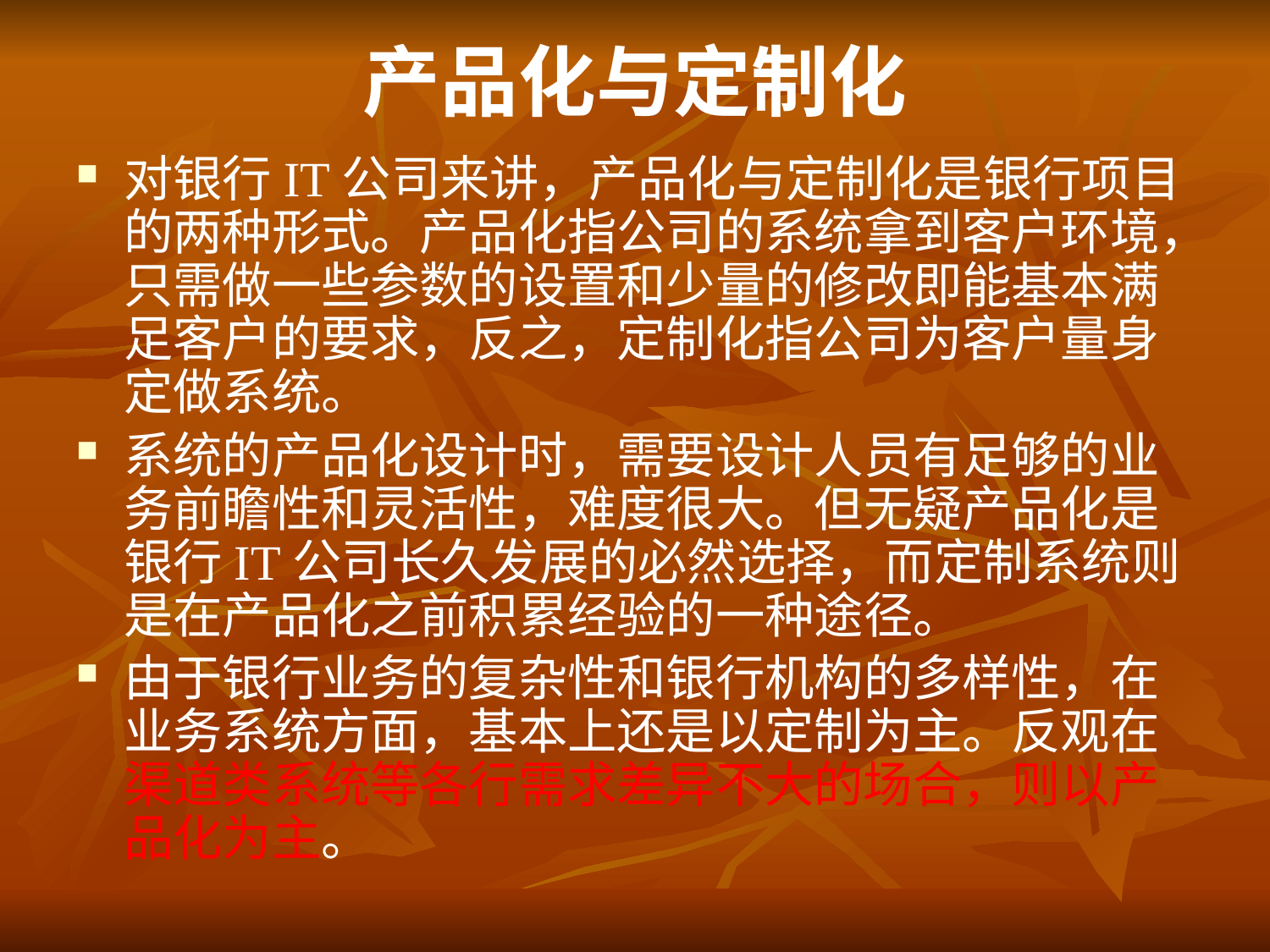

# 产品化与定制化
对银行IT公司来讲，产品化与定制化是银行项目的两种形式。产品化指公司的系统拿到客户环境，只需做一些参数的设置和少量的修改即能基本满足客户的要求，反之，定制化指公司为客户量身定做系统。
系统的产品化设计时，需要设计人员有足够的业务前瞻性和灵活性，难度很大。但无疑产品化是银行IT公司长久发展的必然选择，而定制系统则是在产品化之前积累经验的一种途径。
由于银行业务的复杂性和银行机构的多样性，在业务系统方面，基本上还是以定制为主。反观在渠道类系统等各行需求差异不大的场合，则以产品化为主。